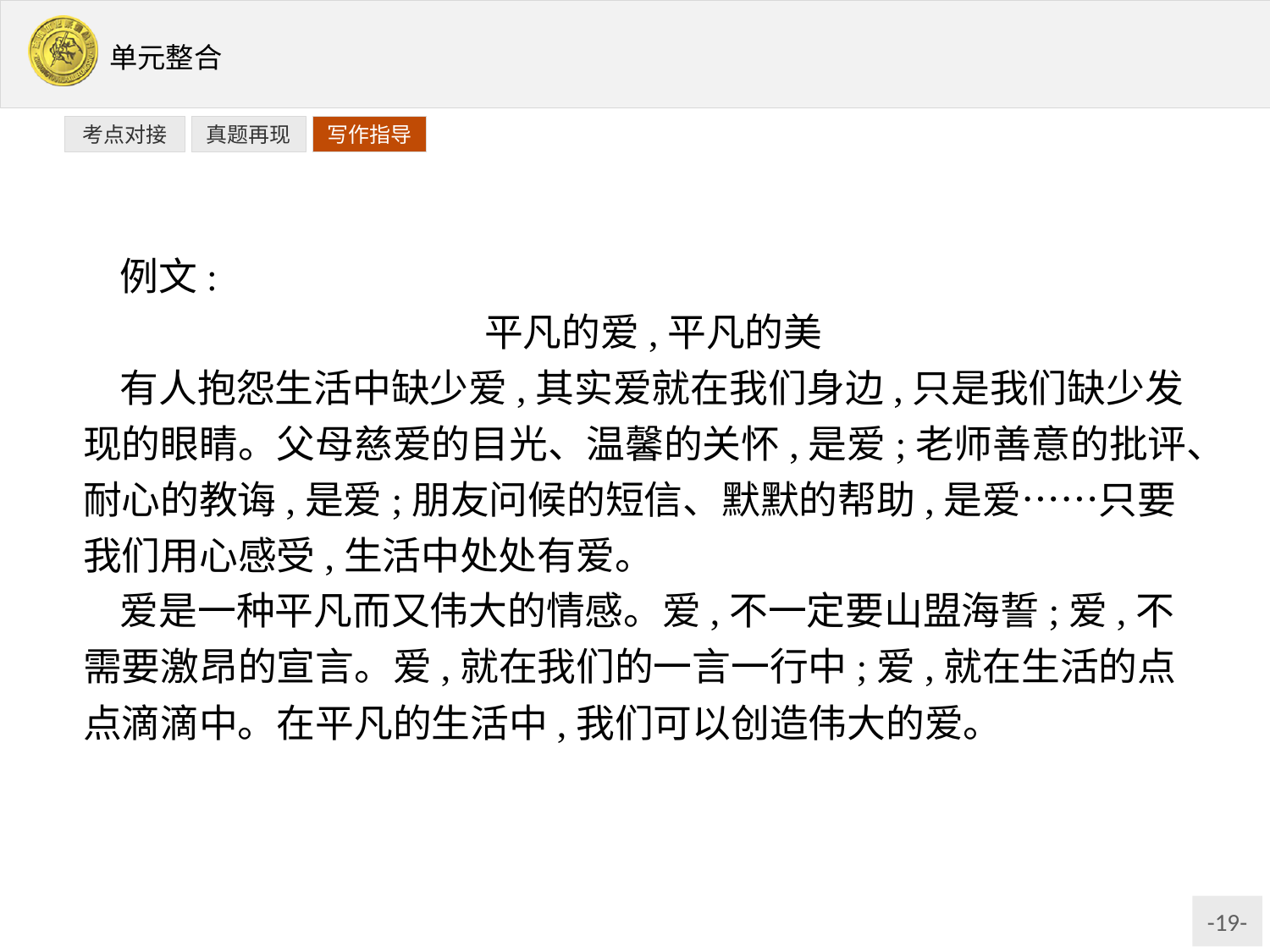

写作指导
考点对接
真题再现
例文:
平凡的爱,平凡的美
有人抱怨生活中缺少爱,其实爱就在我们身边,只是我们缺少发现的眼睛。父母慈爱的目光、温馨的关怀,是爱;老师善意的批评、耐心的教诲,是爱;朋友问候的短信、默默的帮助,是爱……只要我们用心感受,生活中处处有爱。
爱是一种平凡而又伟大的情感。爱,不一定要山盟海誓;爱,不需要激昂的宣言。爱,就在我们的一言一行中;爱,就在生活的点点滴滴中。在平凡的生活中,我们可以创造伟大的爱。